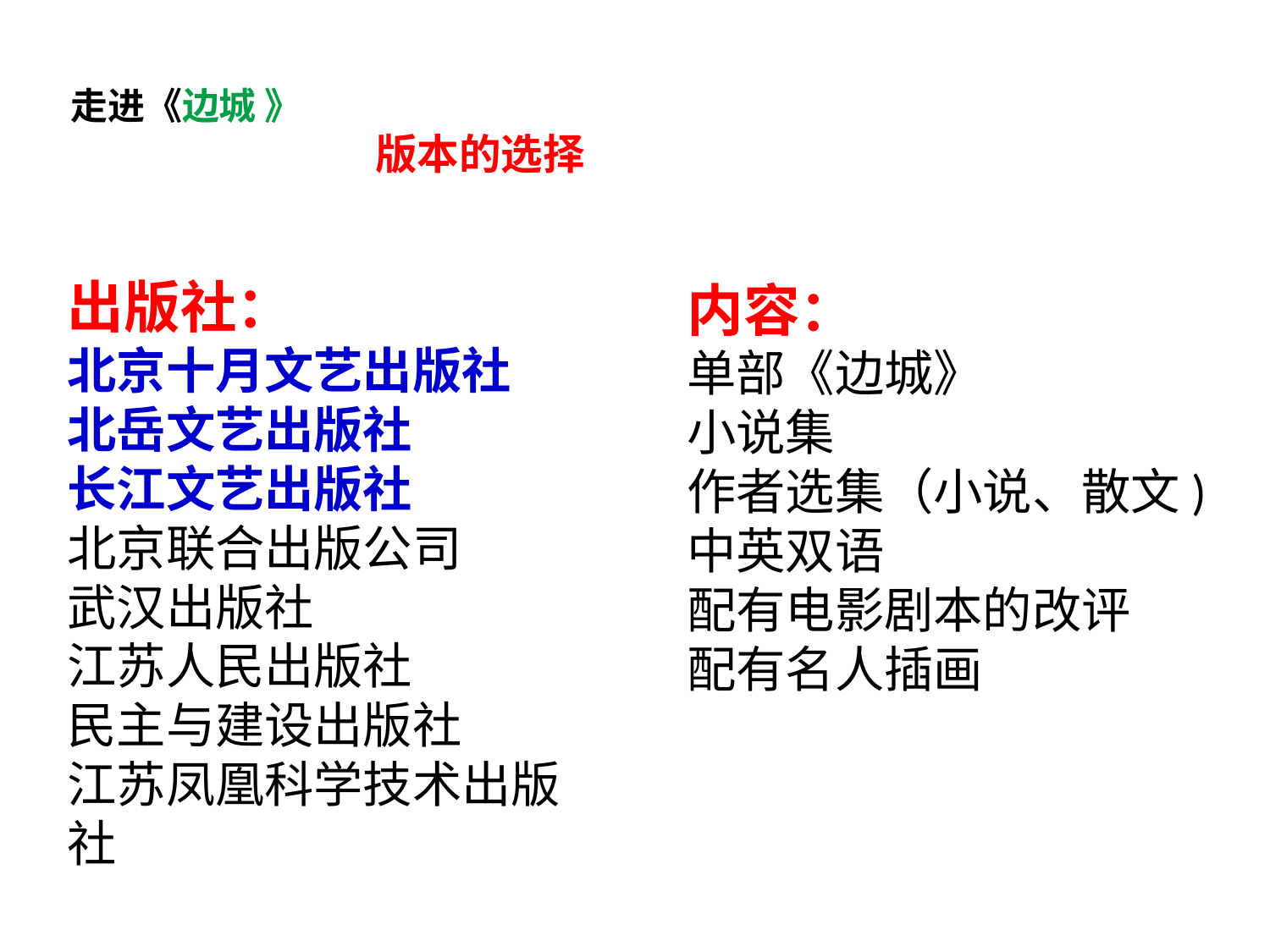

# 走进《边城 》 版本的选择
出版社：
北京十月文艺出版社
北岳文艺出版社
长江文艺出版社
北京联合出版公司
武汉出版社
江苏人民出版社
民主与建设出版社
江苏凤凰科学技术出版社

内容：
单部《边城》
小说集
作者选集（小说、散文)
中英双语
配有电影剧本的改评
配有名人插画